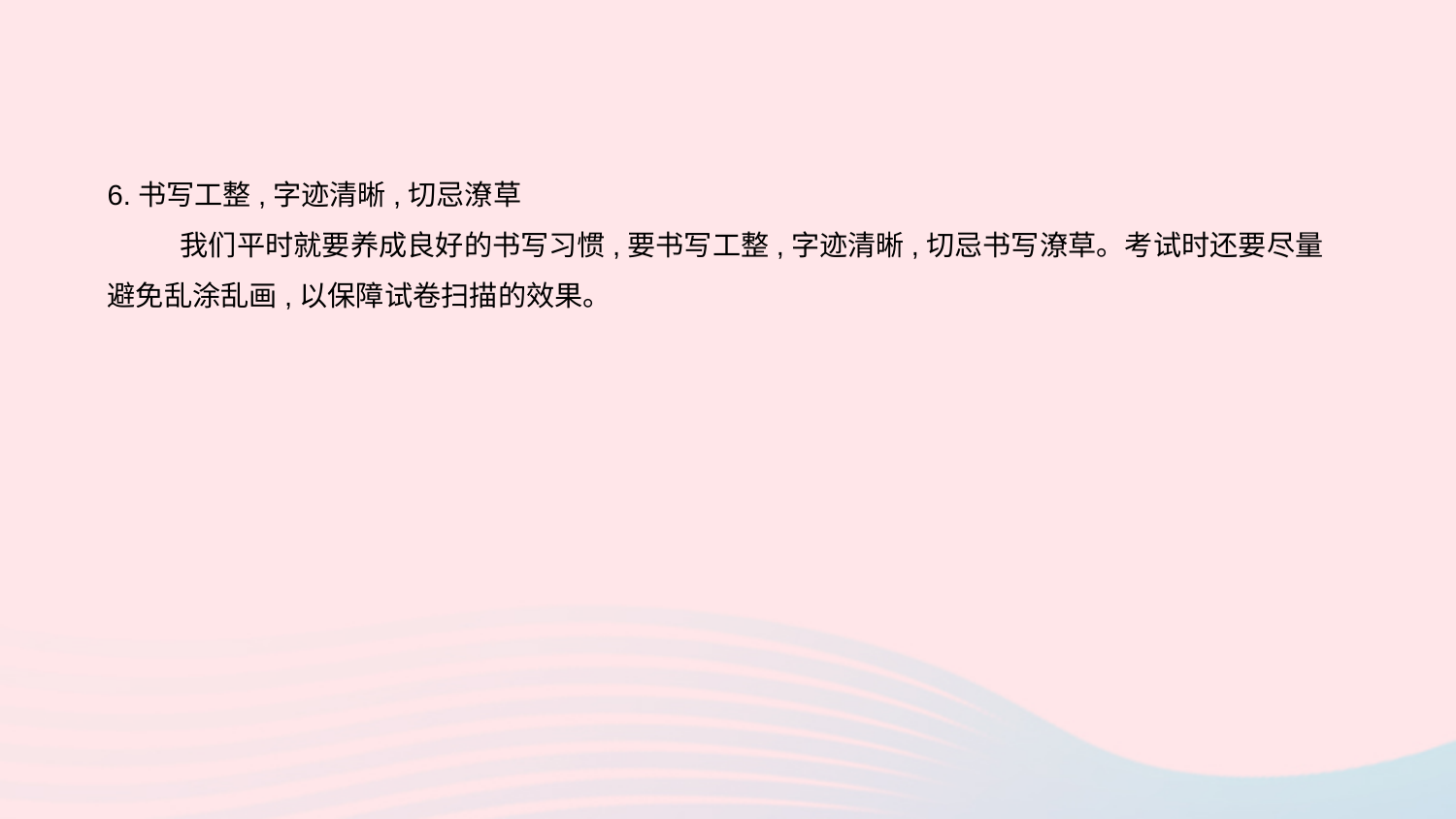

6.书写工整,字迹清晰,切忌潦草
我们平时就要养成良好的书写习惯,要书写工整,字迹清晰,切忌书写潦草。考试时还要尽量避免乱涂乱画,以保障试卷扫描的效果。